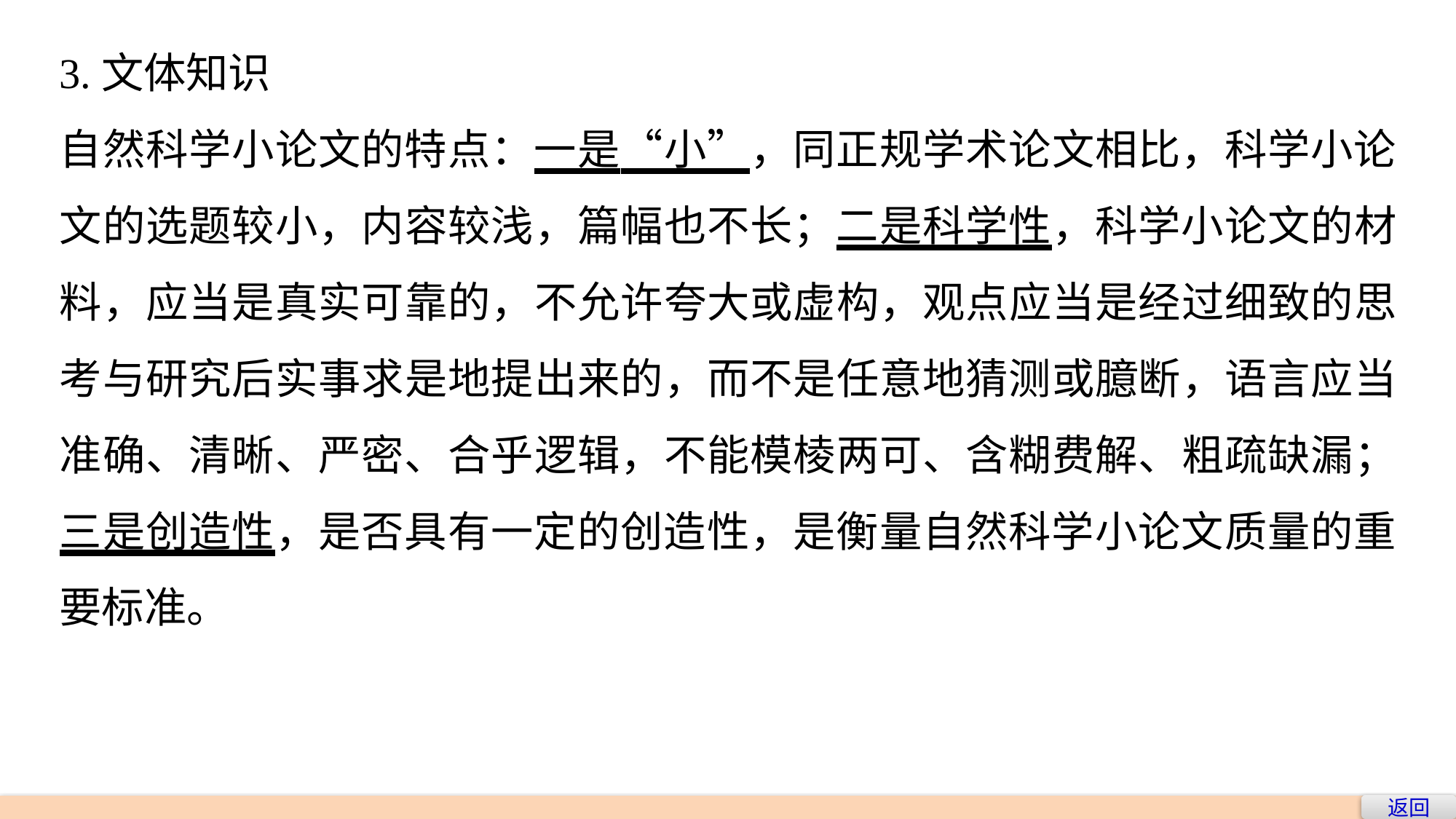

3.文体知识
自然科学小论文的特点：一是“小”，同正规学术论文相比，科学小论文的选题较小，内容较浅，篇幅也不长；二是科学性，科学小论文的材料，应当是真实可靠的，不允许夸大或虚构，观点应当是经过细致的思考与研究后实事求是地提出来的，而不是任意地猜测或臆断，语言应当准确、清晰、严密、合乎逻辑，不能模棱两可、含糊费解、粗疏缺漏；三是创造性，是否具有一定的创造性，是衡量自然科学小论文质量的重要标准。
返回